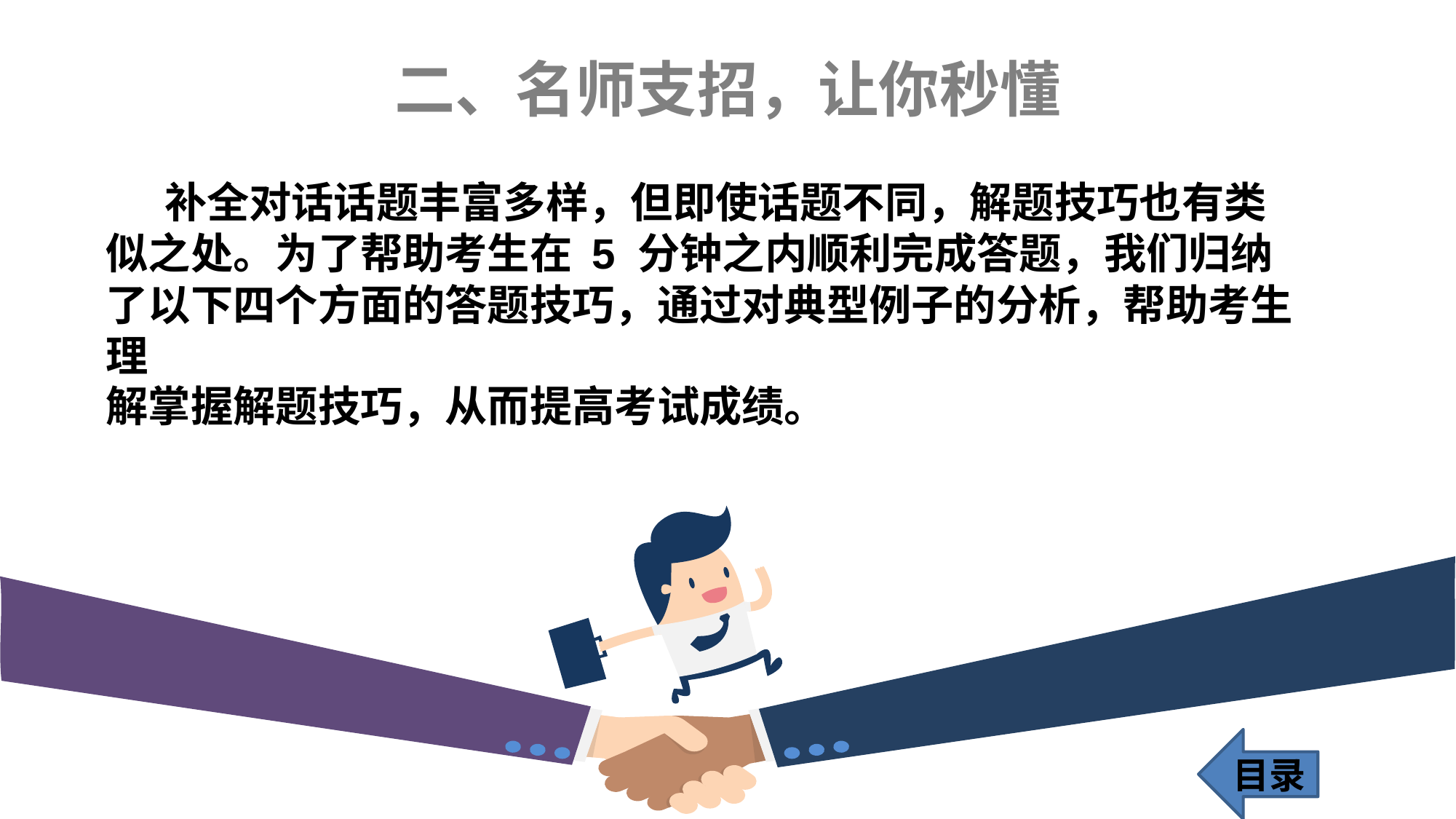

二、名师支招，让你秒懂
     补全对话话题丰富多样，但即使话题不同，解题技巧也有类似之处。为了帮助考生在 5 分钟之内顺利完成答题，我们归纳了以下四个方面的答题技巧，通过对典型例子的分析，帮助考生理
解掌握解题技巧，从而提高考试成绩。

目录